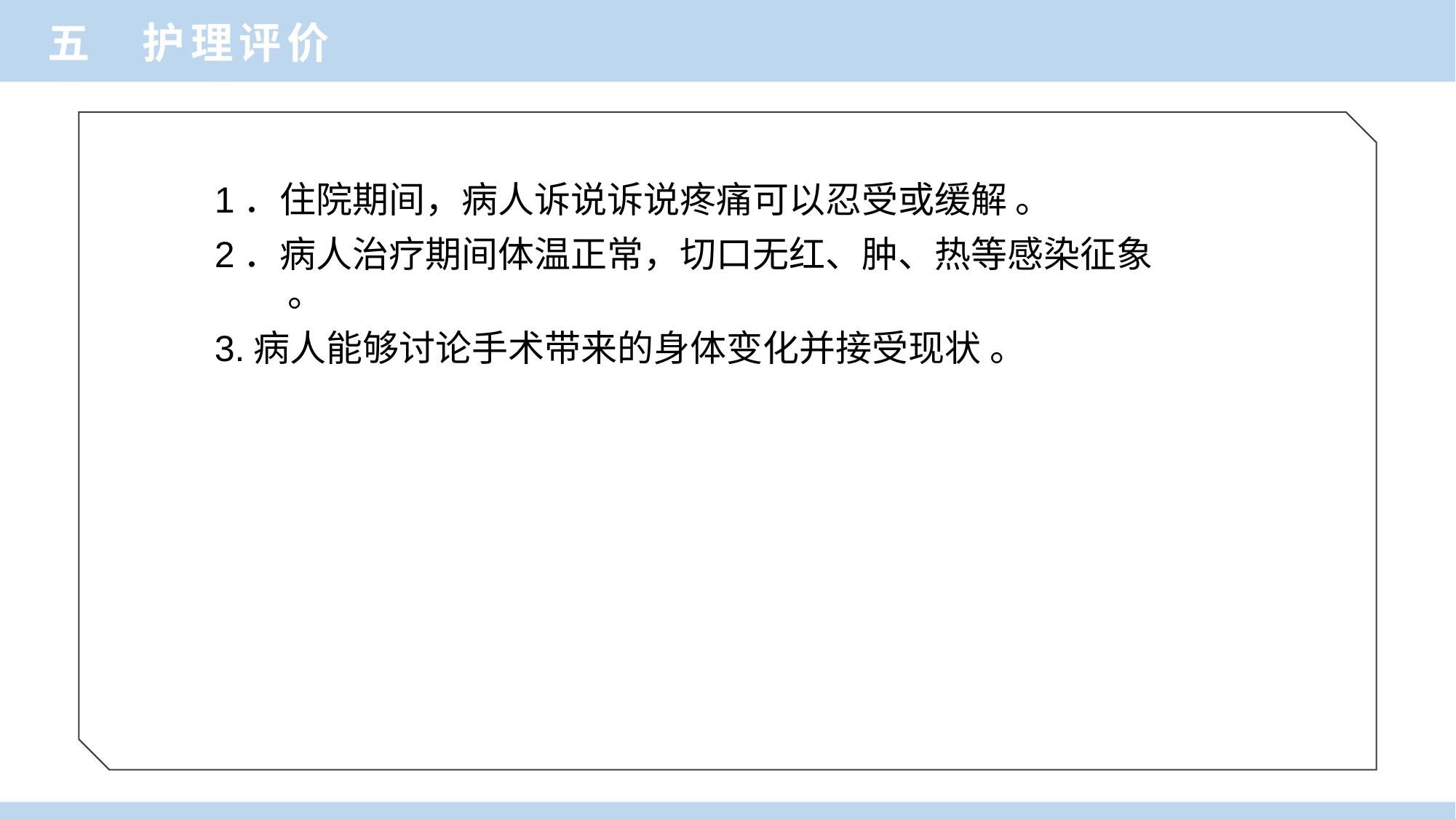

五   护理评价

1．住院期间，病人诉说诉说疼痛可以忍受或缓解 。
2．病人治疗期间体温正常，切口无红、肿、热等感染征象 。
3.病人能够讨论手术带来的身体变化并接受现状 。